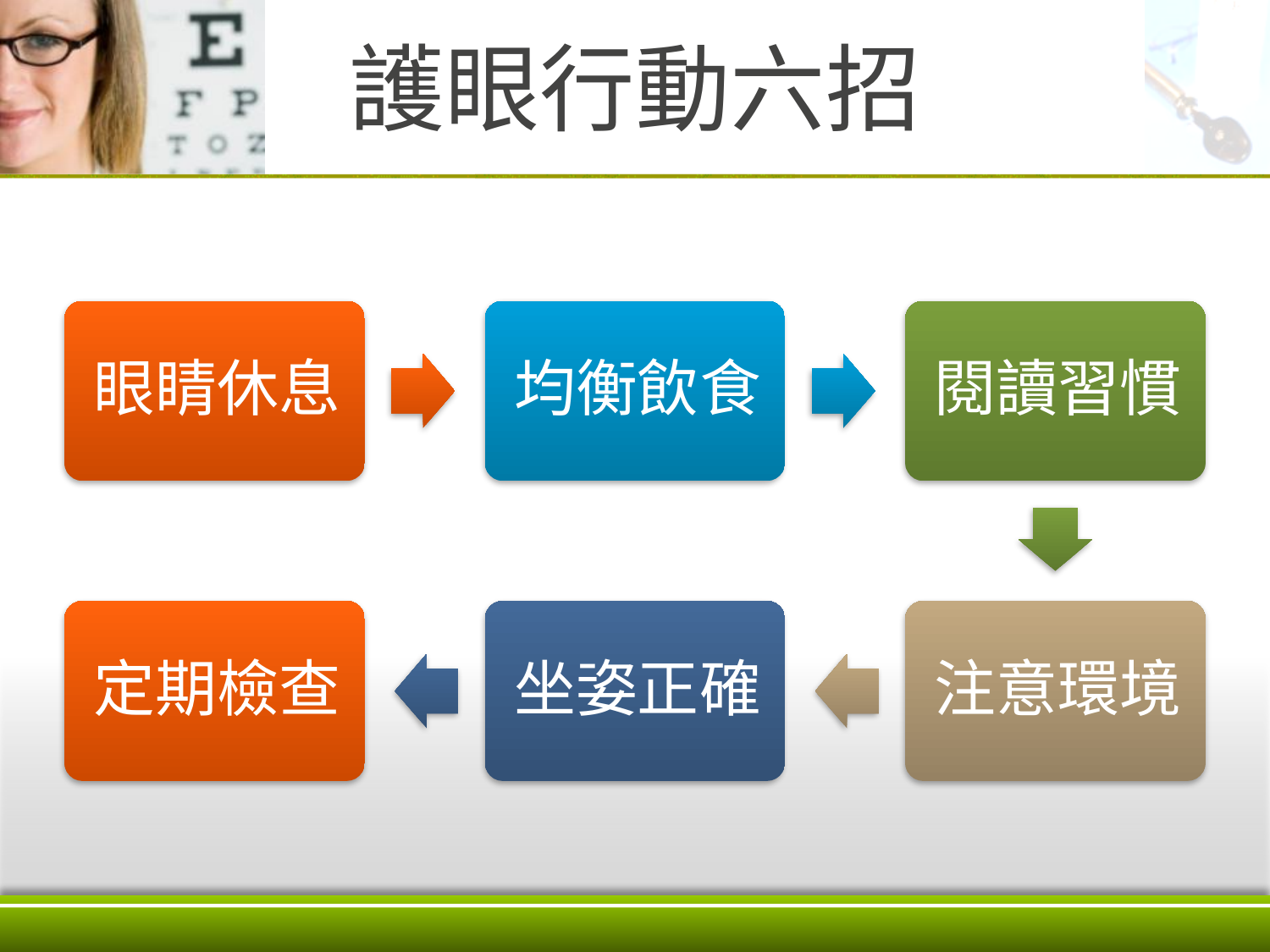

# 護眼行動六招
眼睛休息

均衡飲食

閱讀習慣

注意環境

坐姿正確

定期檢查